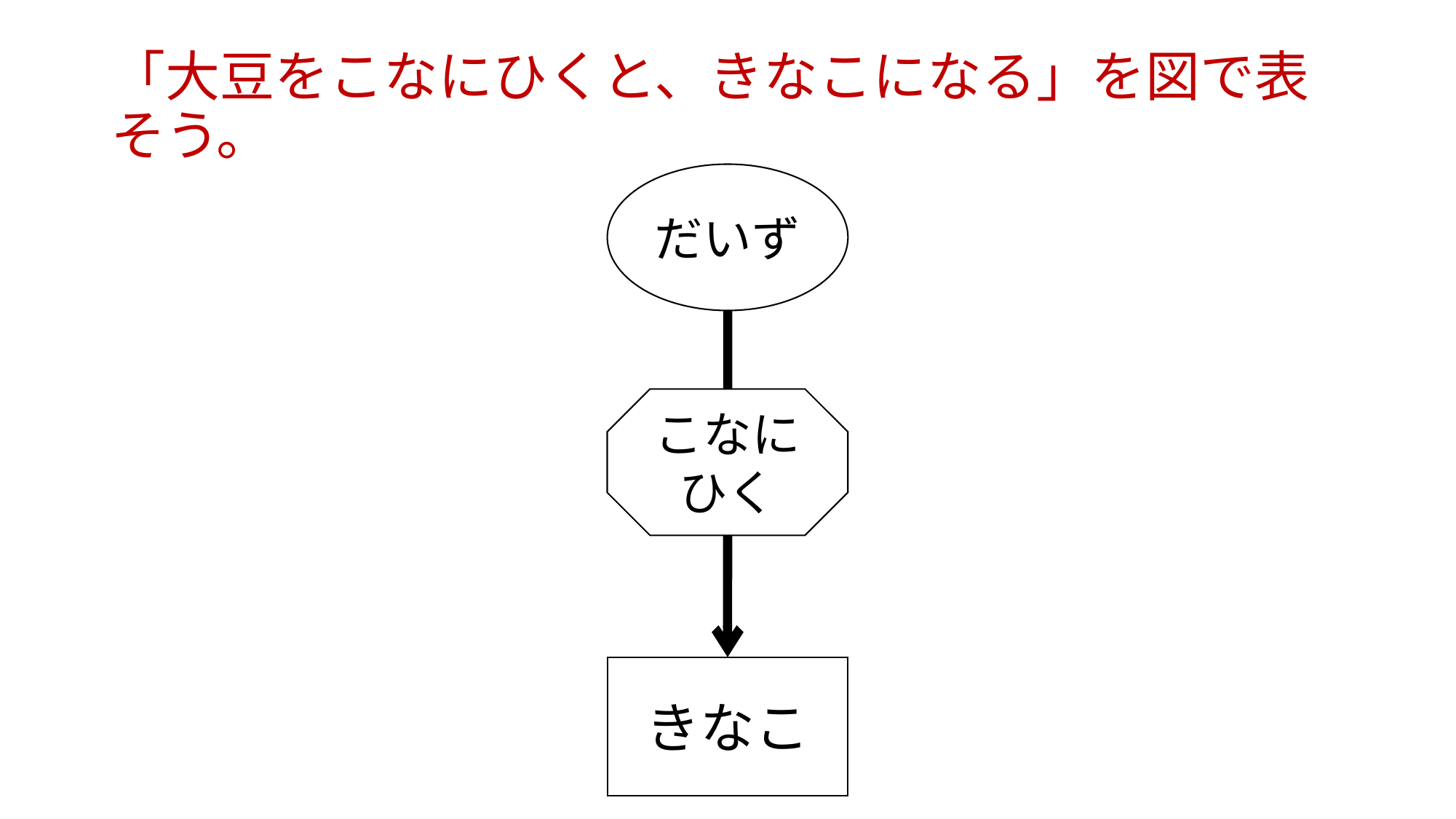

# 「大豆をこなにひくと、きなこになる」を図で表そう。
だいず
こなにひく
きなこ